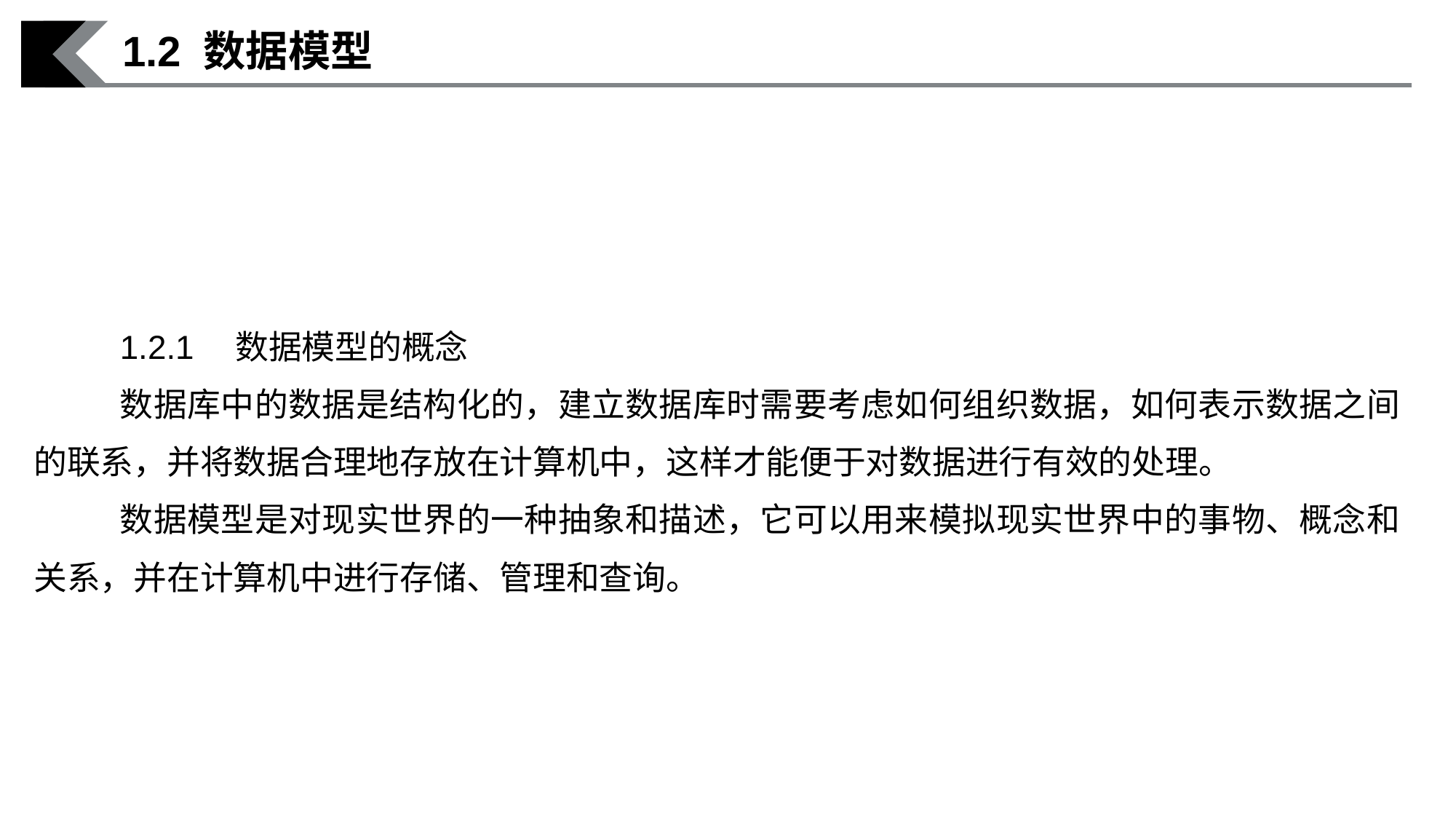

1.2 数据模型
1.2.1　数据模型的概念
数据库中的数据是结构化的，建立数据库时需要考虑如何组织数据，如何表示数据之间的联系，并将数据合理地存放在计算机中，这样才能便于对数据进行有效的处理。
数据模型是对现实世界的一种抽象和描述，它可以用来模拟现实世界中的事物、概念和关系，并在计算机中进行存储、管理和查询。